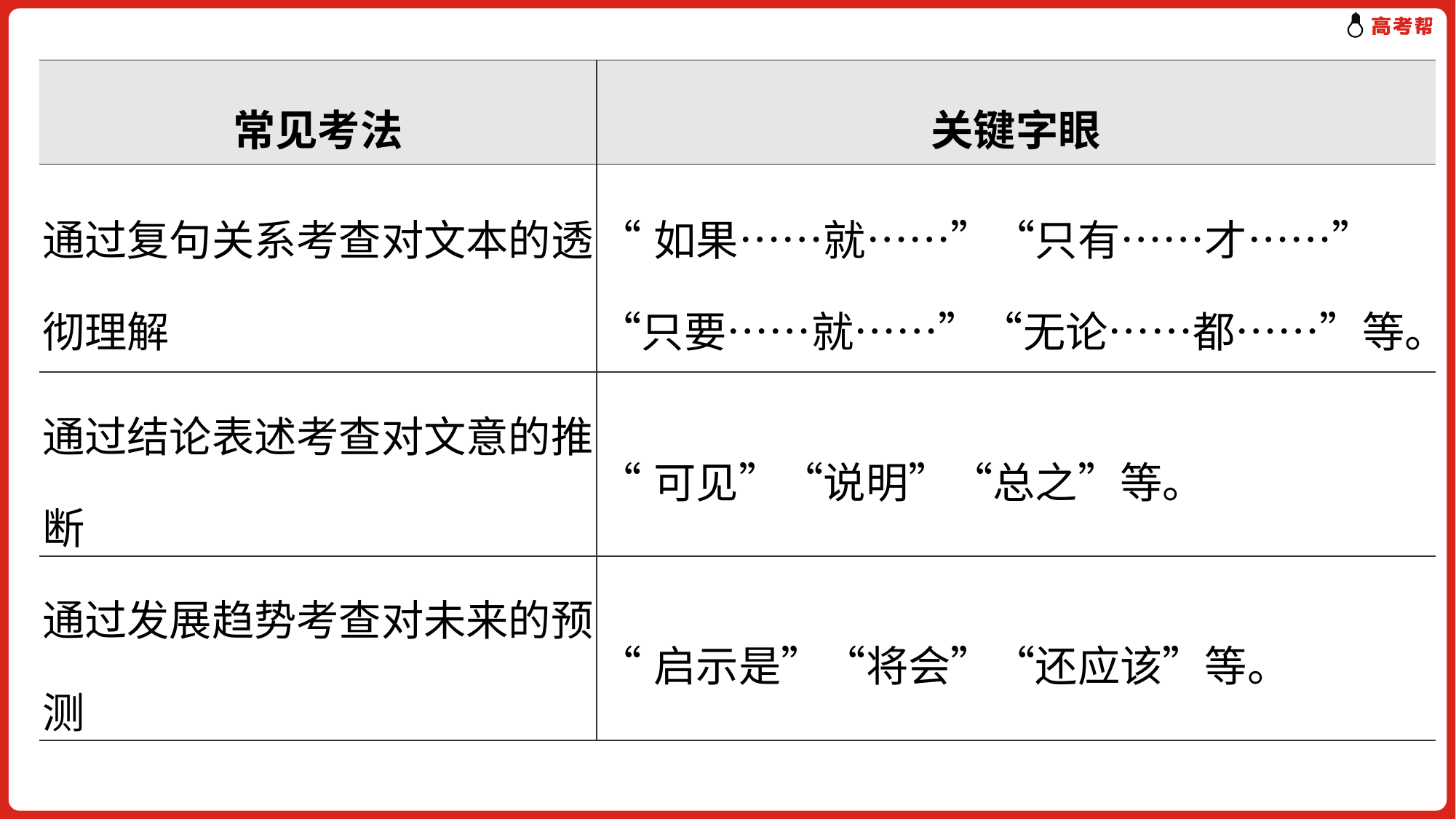

| 常见考法 | 关键字眼 |
| --- | --- |
| 通过复句关系考查对文本的透彻理解 | “如果……就……”“只有……才……”“只要……就……”“无论……都……”等。 |
| 通过结论表述考查对文意的推断 | “可见”“说明”“总之”等。 |
| 通过发展趋势考查对未来的预测 | “启示是”“将会”“还应该”等。 |